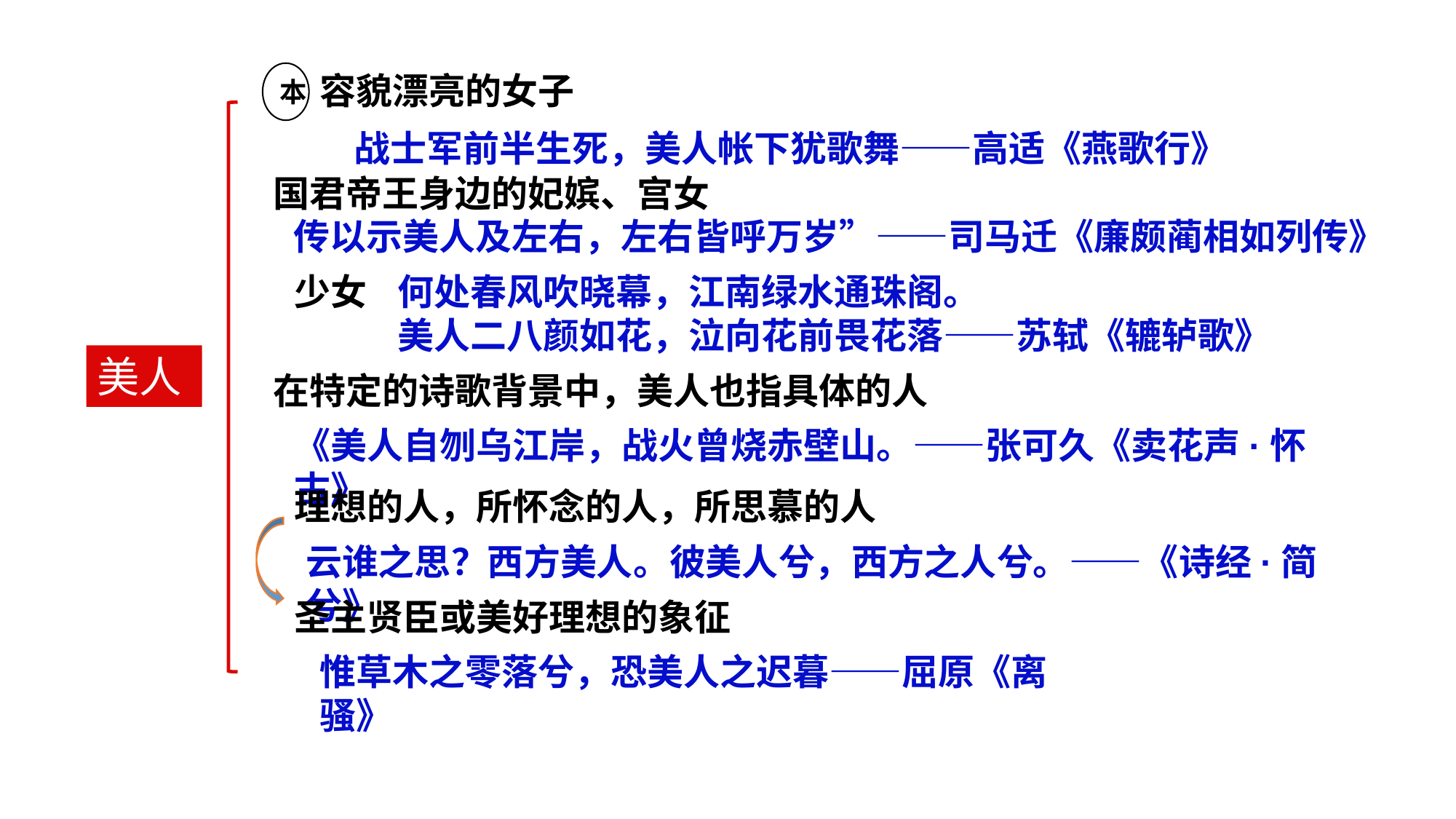

本
容貌漂亮的女子

战士军前半生死，美人帐下犹歌舞——高适《燕歌行》
国君帝王身边的妃嫔、宫女
传以示美人及左右，左右皆呼万岁”——司马迁《廉颇蔺相如列传》
少女
何处春风吹晓幕，江南绿水通珠阁。
美人二八颜如花，泣向花前畏花落——苏轼《辘轳歌》
美人
在特定的诗歌背景中，美人也指具体的人
《美人自刎乌江岸，战火曾烧赤壁山。——张可久《卖花声·怀古》
理想的人，所怀念的人，所思慕的人

云谁之思？西方美人。彼美人兮，西方之人兮。——《诗经·简兮》
圣主贤臣或美好理想的象征
惟草木之零落兮，恐美人之迟暮——屈原《离骚》